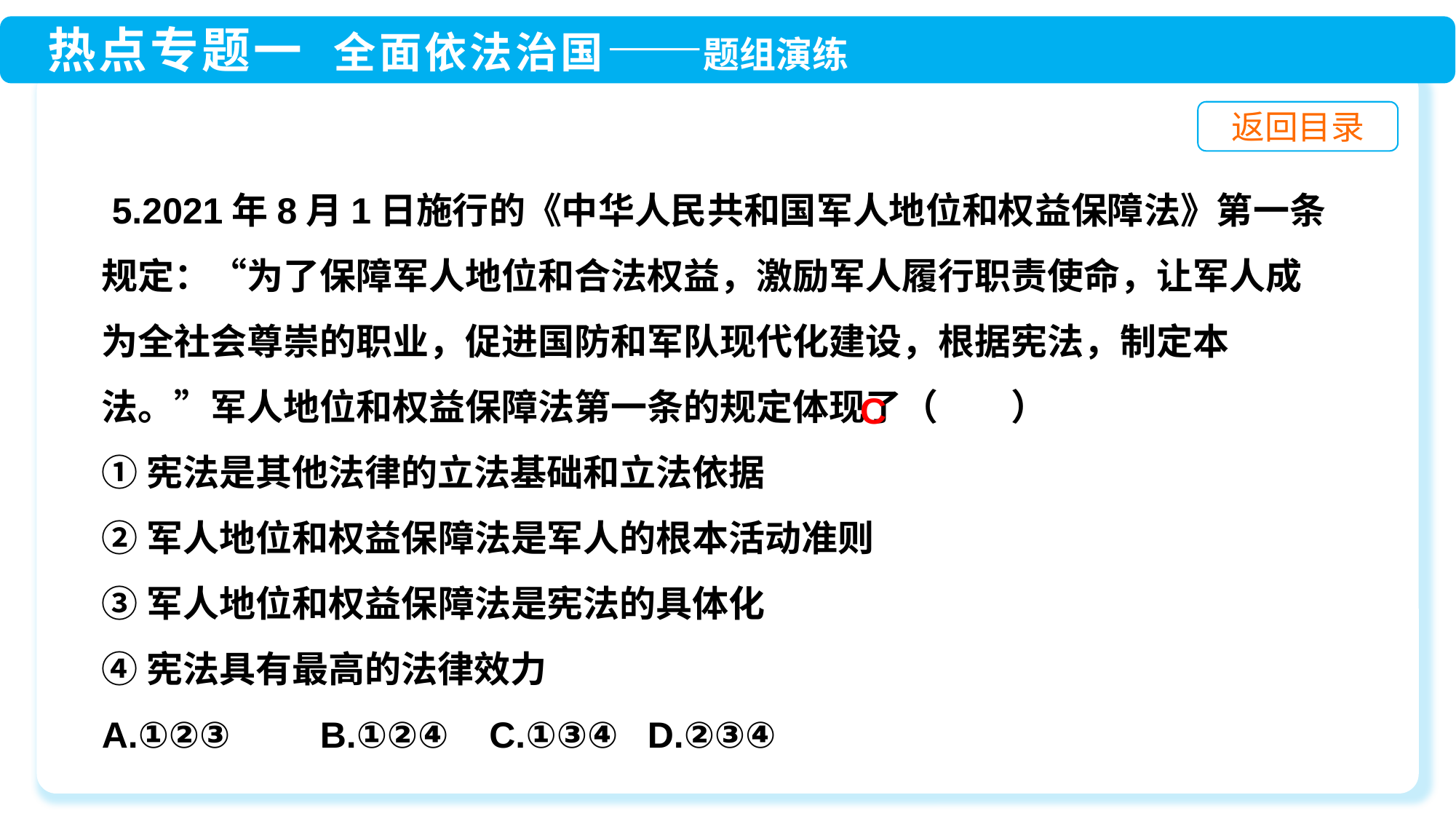

5.2021年8月1日施行的《中华人民共和国军人地位和权益保障法》第一条规定：“为了保障军人地位和合法权益，激励军人履行职责使命，让军人成为全社会尊崇的职业，促进国防和军队现代化建设，根据宪法，制定本法。”军人地位和权益保障法第一条的规定体现了（　　）
①宪法是其他法律的立法基础和立法依据
②军人地位和权益保障法是军人的根本活动准则
③军人地位和权益保障法是宪法的具体化
④宪法具有最高的法律效力
A.①②③	B.①②④    C.①③④	D.②③④
C